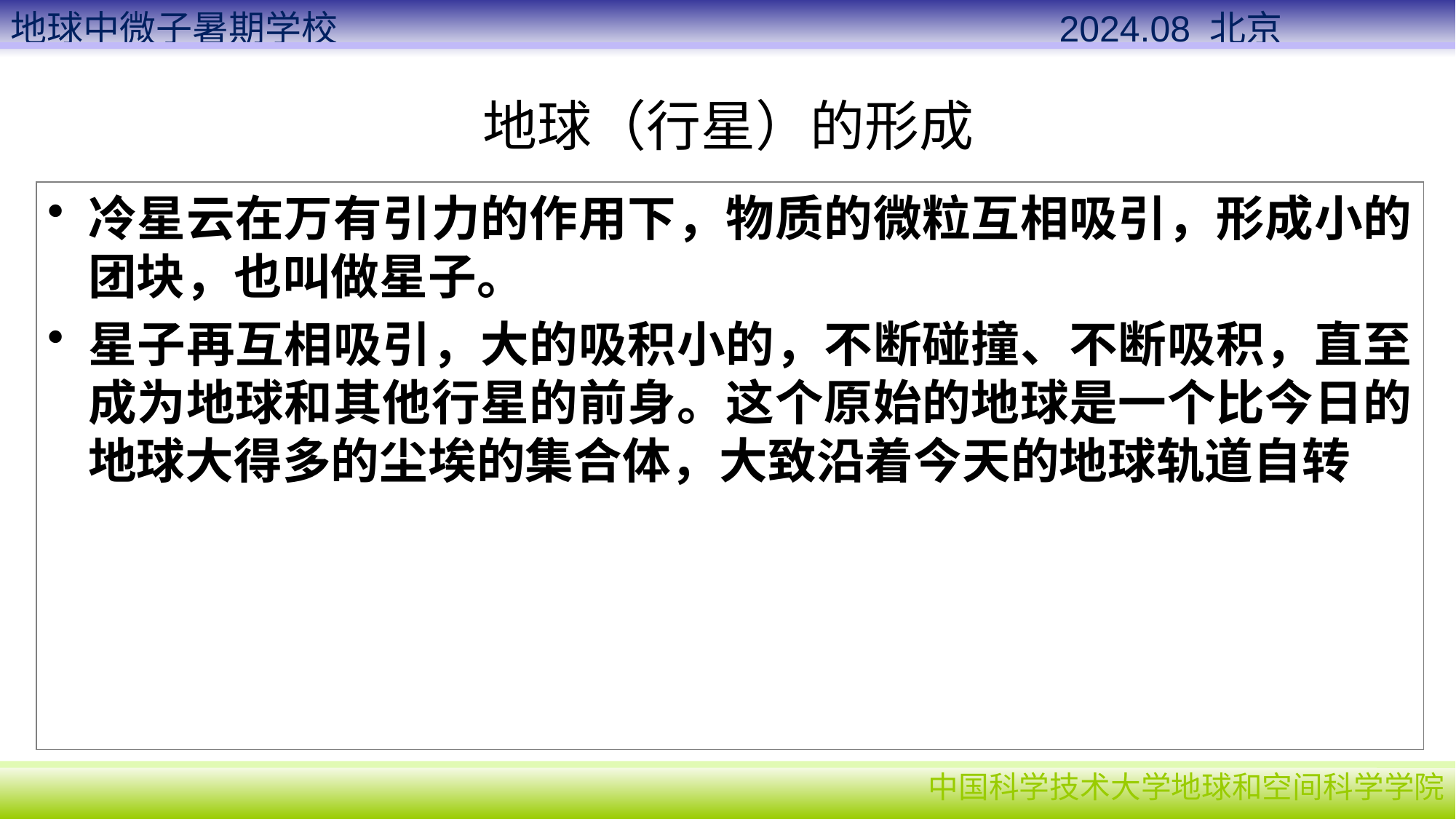

# 地球（行星）的形成
冷星云在万有引力的作用下，物质的微粒互相吸引，形成小的团块，也叫做星子。
星子再互相吸引，大的吸积小的，不断碰撞、不断吸积，直至成为地球和其他行星的前身。这个原始的地球是一个比今日的地球大得多的尘埃的集合体，大致沿着今天的地球轨道自转